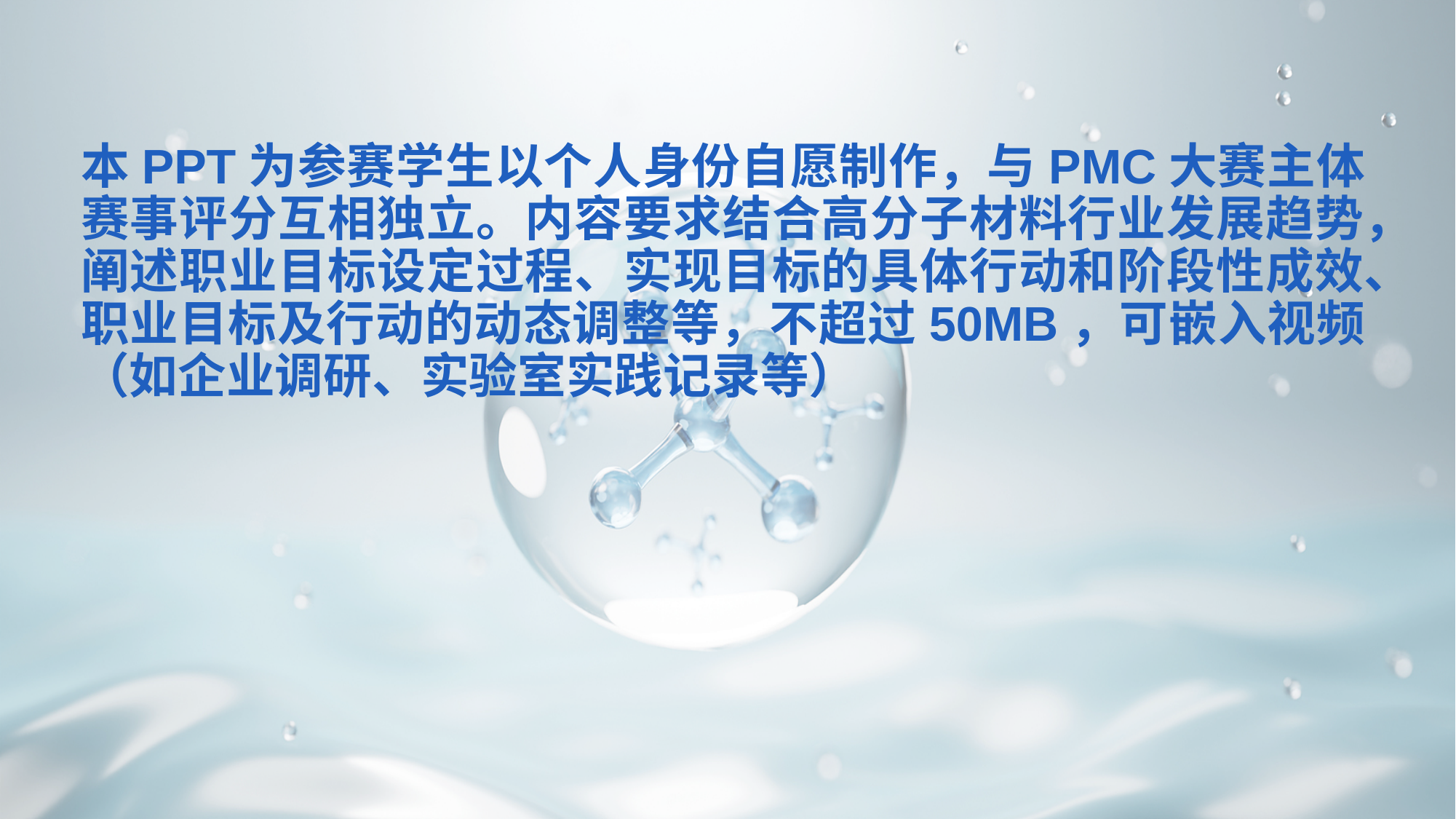

# 本PPT为参赛学生以个人身份自愿制作，与PMC大赛主体赛事评分互相独立。内容要求结合高分子材料行业发展趋势，阐述职业目标设定过程、实现目标的具体行动和阶段性成效、职业目标及行动的动态调整等，不超过50MB，可嵌入视频（如企业调研、实验室实践记录等）